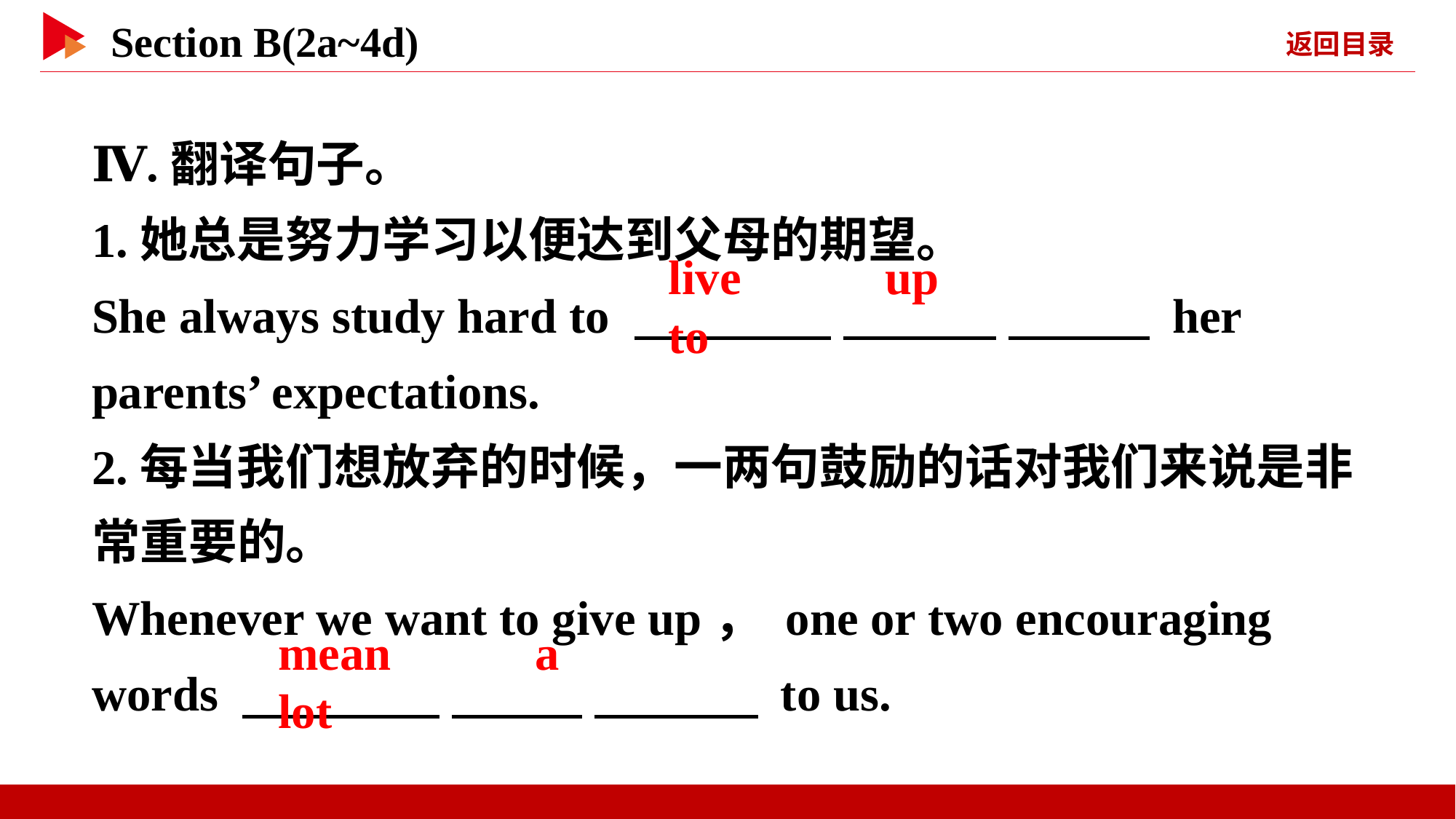

Ⅳ.翻译句子。
1.她总是努力学习以便达到父母的期望。
She always study hard to 　         　 　     　 　    　 her parents’ expectations.
2.每当我们想放弃的时候，一两句鼓励的话对我们来说是非常重要的。
Whenever we want to give up， one or two encouraging words 　         　 　   　 　      　 to us.
live 　 　up 　 　to
mean 　 　a 　 　lot